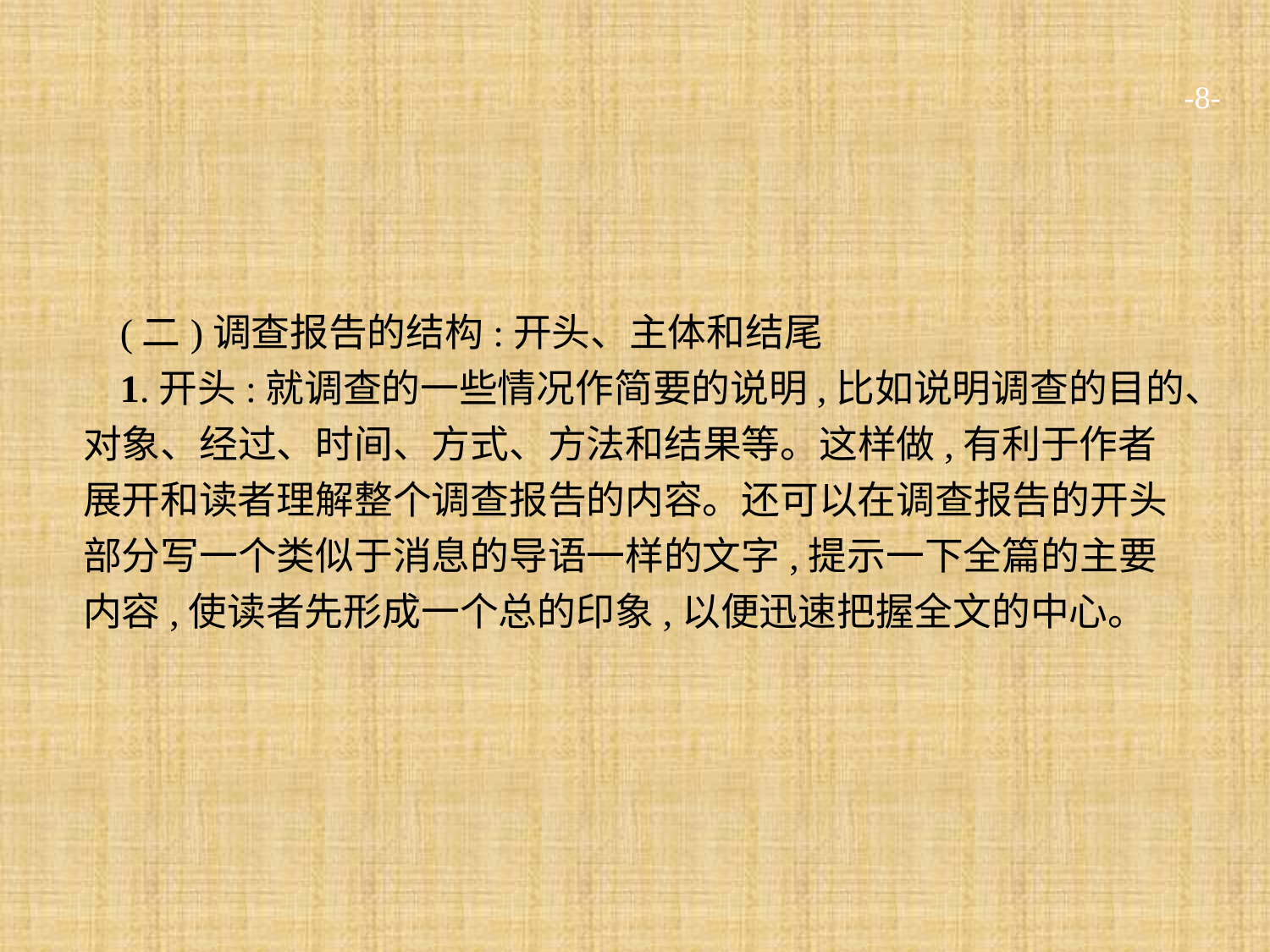

-8-
(二)调查报告的结构:开头、主体和结尾
1.开头:就调查的一些情况作简要的说明,比如说明调查的目的、对象、经过、时间、方式、方法和结果等。这样做,有利于作者展开和读者理解整个调查报告的内容。还可以在调查报告的开头部分写一个类似于消息的导语一样的文字,提示一下全篇的主要内容,使读者先形成一个总的印象,以便迅速把握全文的中心。